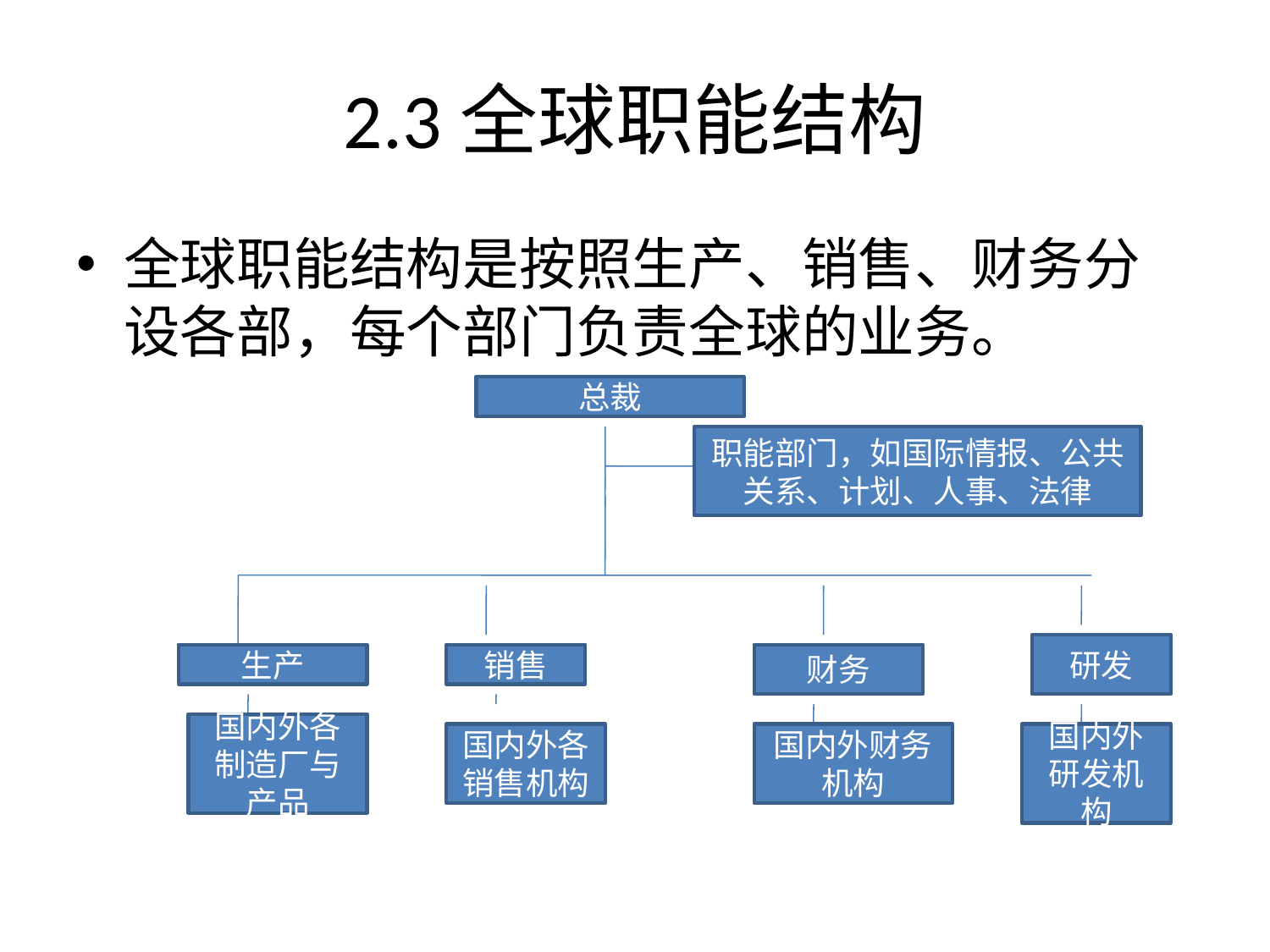

# 2.3全球职能结构
全球职能结构是按照生产、销售、财务分设各部，每个部门负责全球的业务。

总裁
职能部门，如国际情报、公共关系、计划、人事、法律
研发
生产
销售
财务
国内外各制造厂与产品
国内外各销售机构
国内外财务机构
国内外研发机构